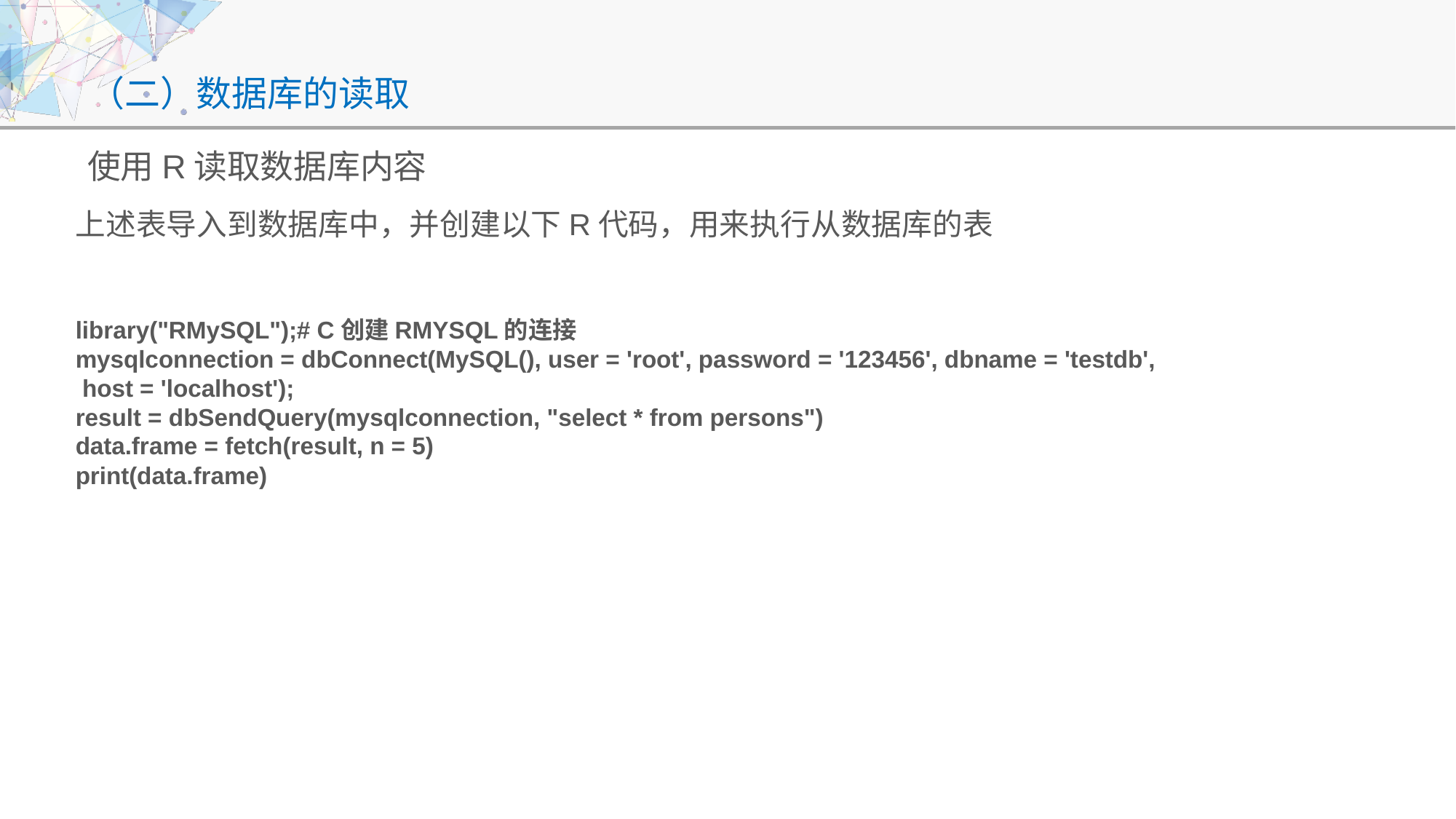

# （二）数据库的读取
使用R读取数据库内容
上述表导入到数据库中，并创建以下R代码，用来执行从数据库的表

library("RMySQL");# C创建RMYSQL的连接
mysqlconnection = dbConnect(MySQL(), user = 'root', password = '123456', dbname = 'testdb',
 host = 'localhost');
result = dbSendQuery(mysqlconnection, "select * from persons")
data.frame = fetch(result, n = 5)
print(data.frame)